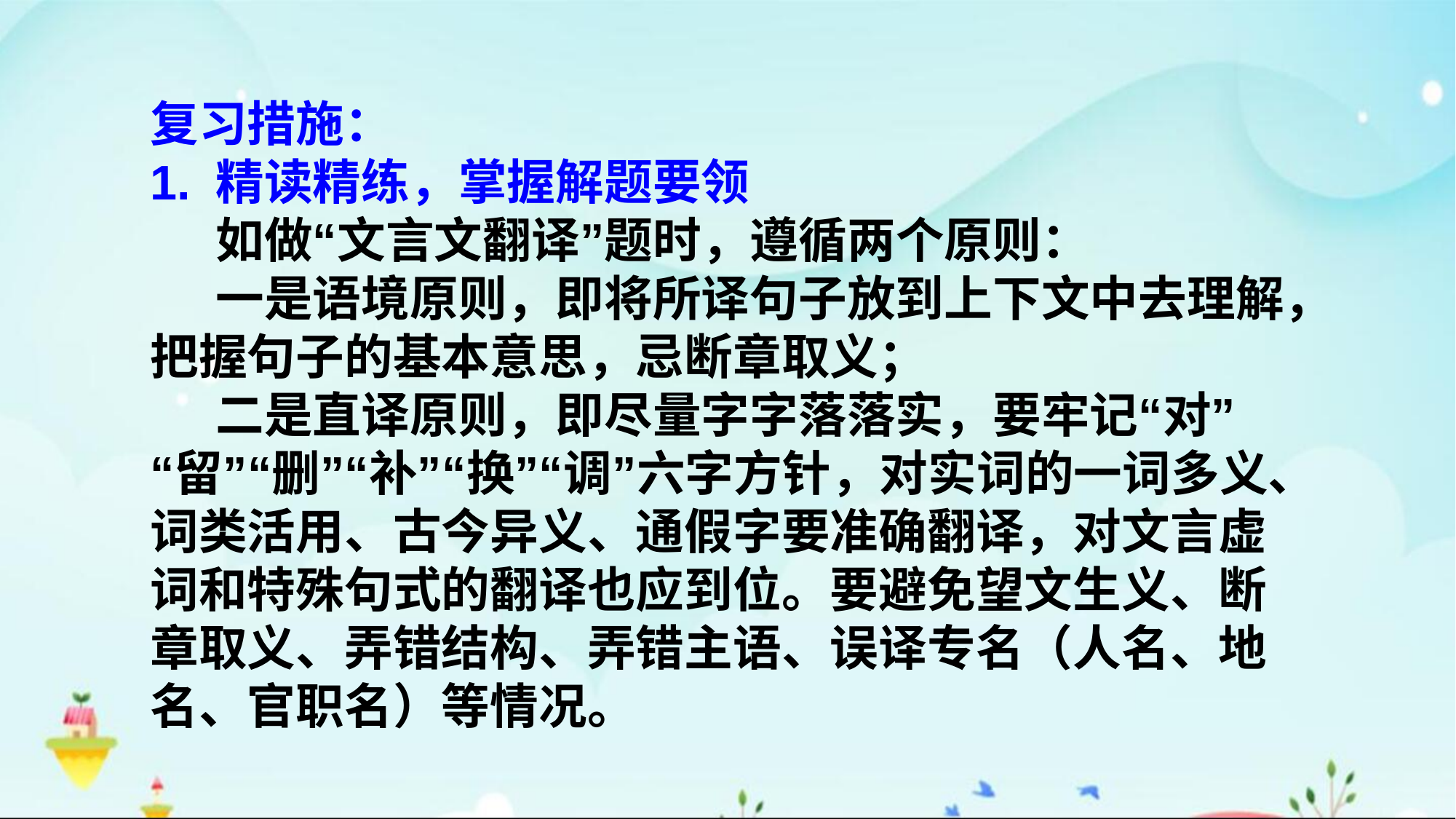

复习措施：
1. 精读精练，掌握解题要领
    如做“文言文翻译”题时，遵循两个原则：
    一是语境原则，即将所译句子放到上下文中去理解，把握句子的基本意思，忌断章取义；
    二是直译原则，即尽量字字落落实，要牢记“对”“留”“删”“补”“换”“调”六字方针，对实词的一词多义、词类活用、古今异义、通假字要准确翻译，对文言虚词和特殊句式的翻译也应到位。要避免望文生义、断章取义、弄错结构、弄错主语、误译专名（人名、地名、官职名）等情况。